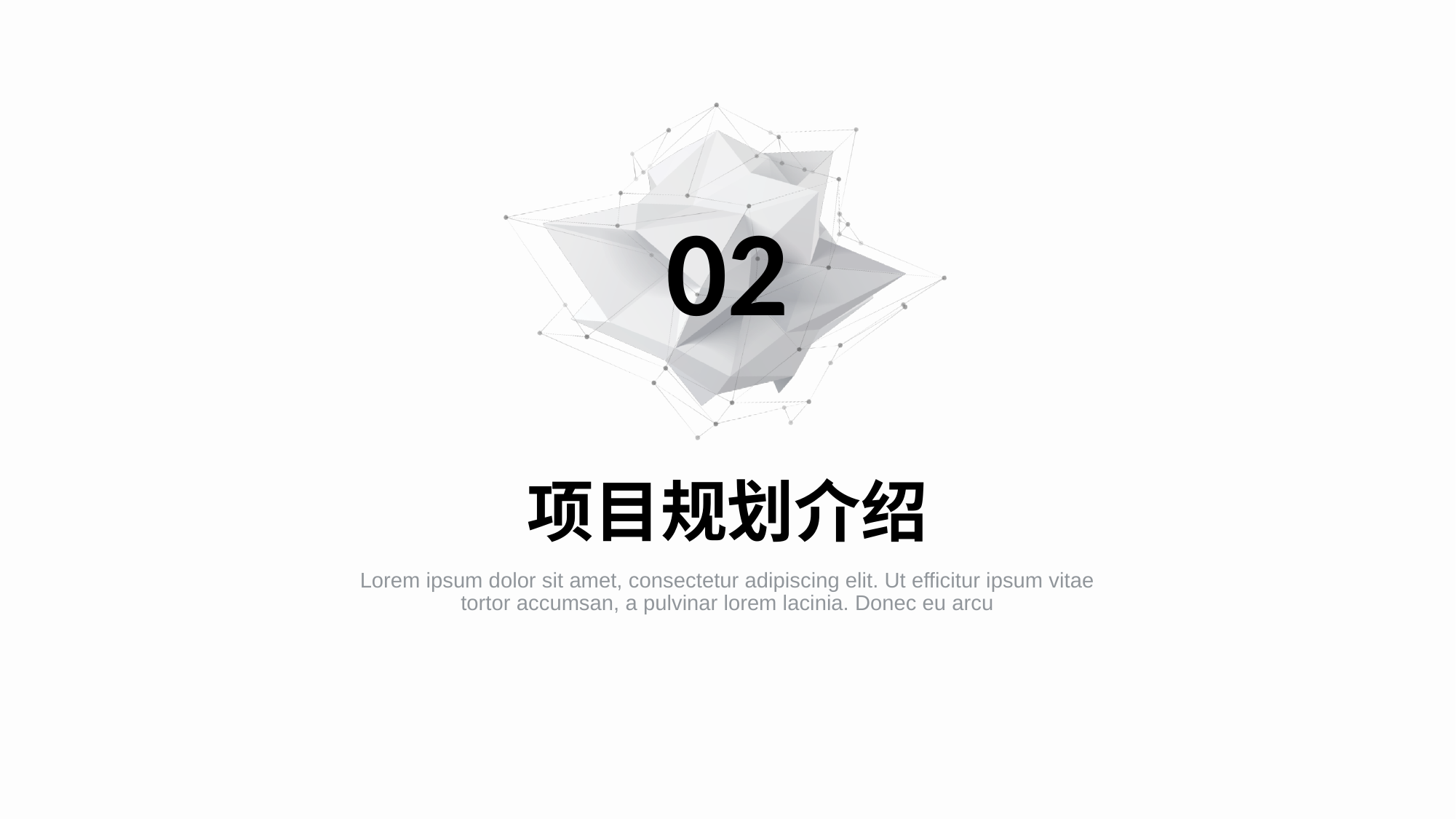

02
项目规划介绍
Lorem ipsum dolor sit amet, consectetur adipiscing elit. Ut efficitur ipsum vitae tortor accumsan, a pulvinar lorem lacinia. Donec eu arcu